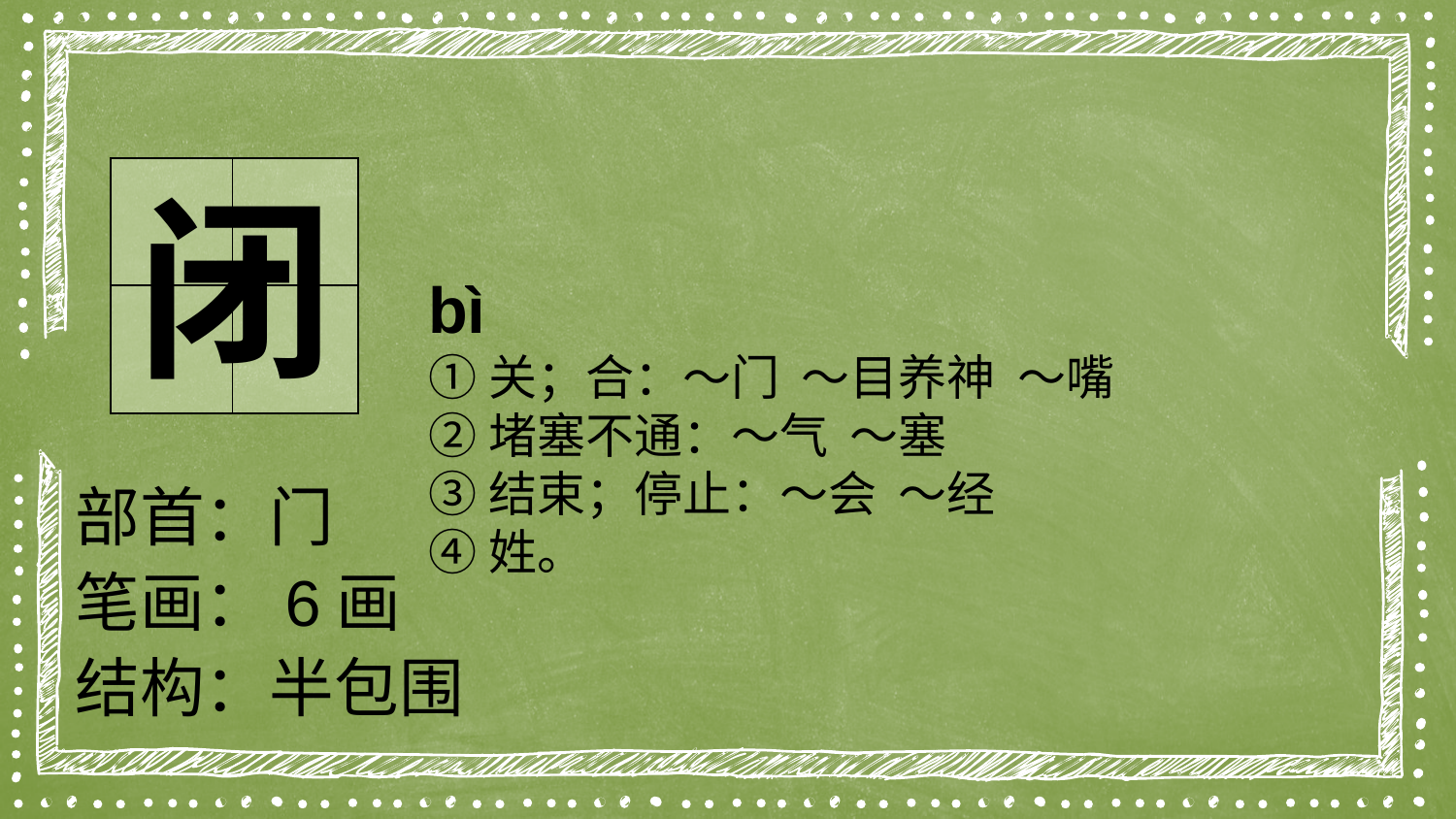

|  |  |
| --- | --- |
|  |  |
闭
bì
①关；合：～门  ～目养神  ～嘴
②堵塞不通：～气  ～塞
③结束；停止：～会  ～经
④姓。
部首：门
笔画：6画
结构：半包围